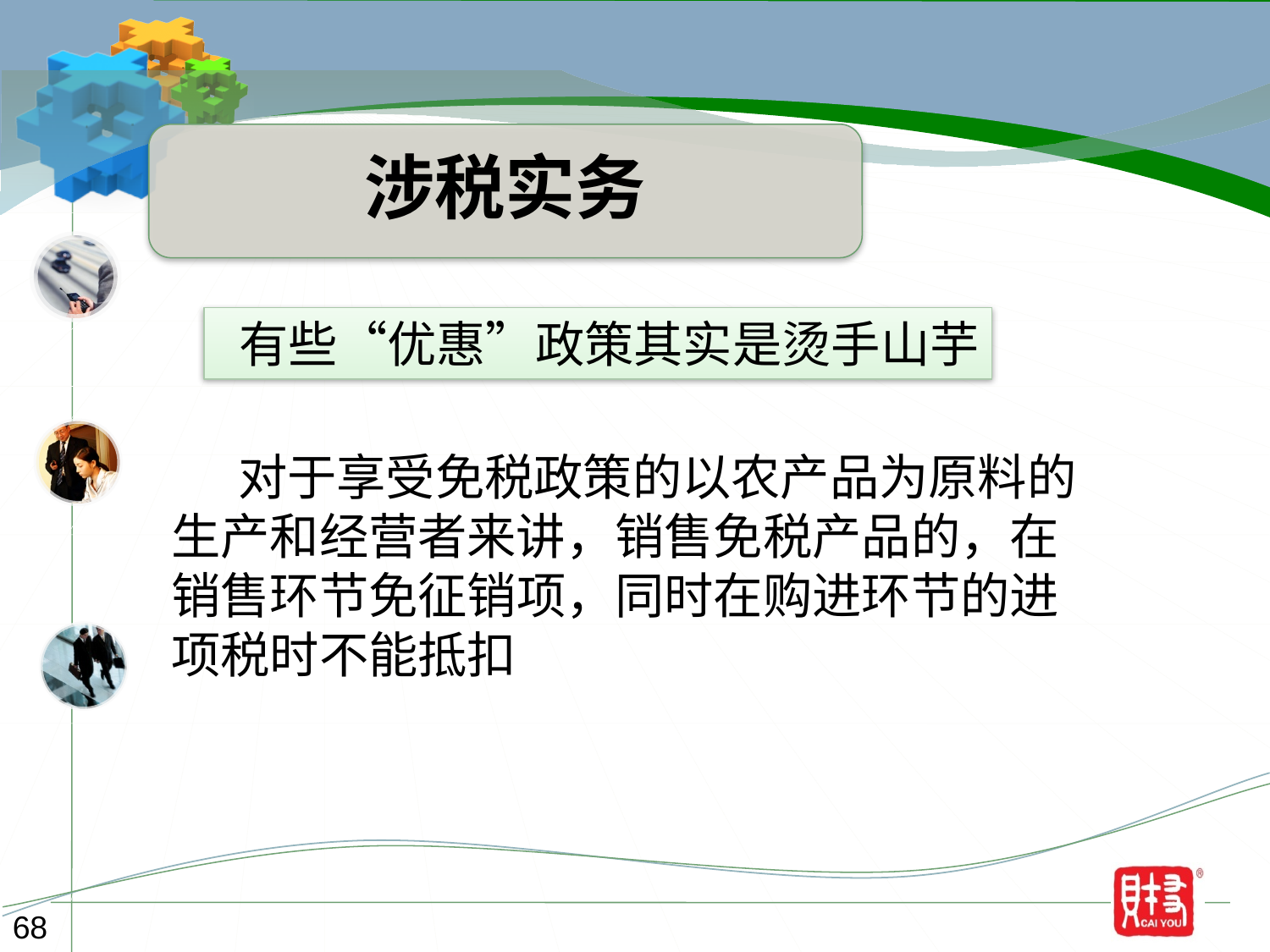

涉税实务
 有些“优惠”政策其实是烫手山芋
     对于享受免税政策的以农产品为原料的
生产和经营者来讲，销售免税产品的，在
销售环节免征销项，同时在购进环节的进
项税时不能抵扣
68